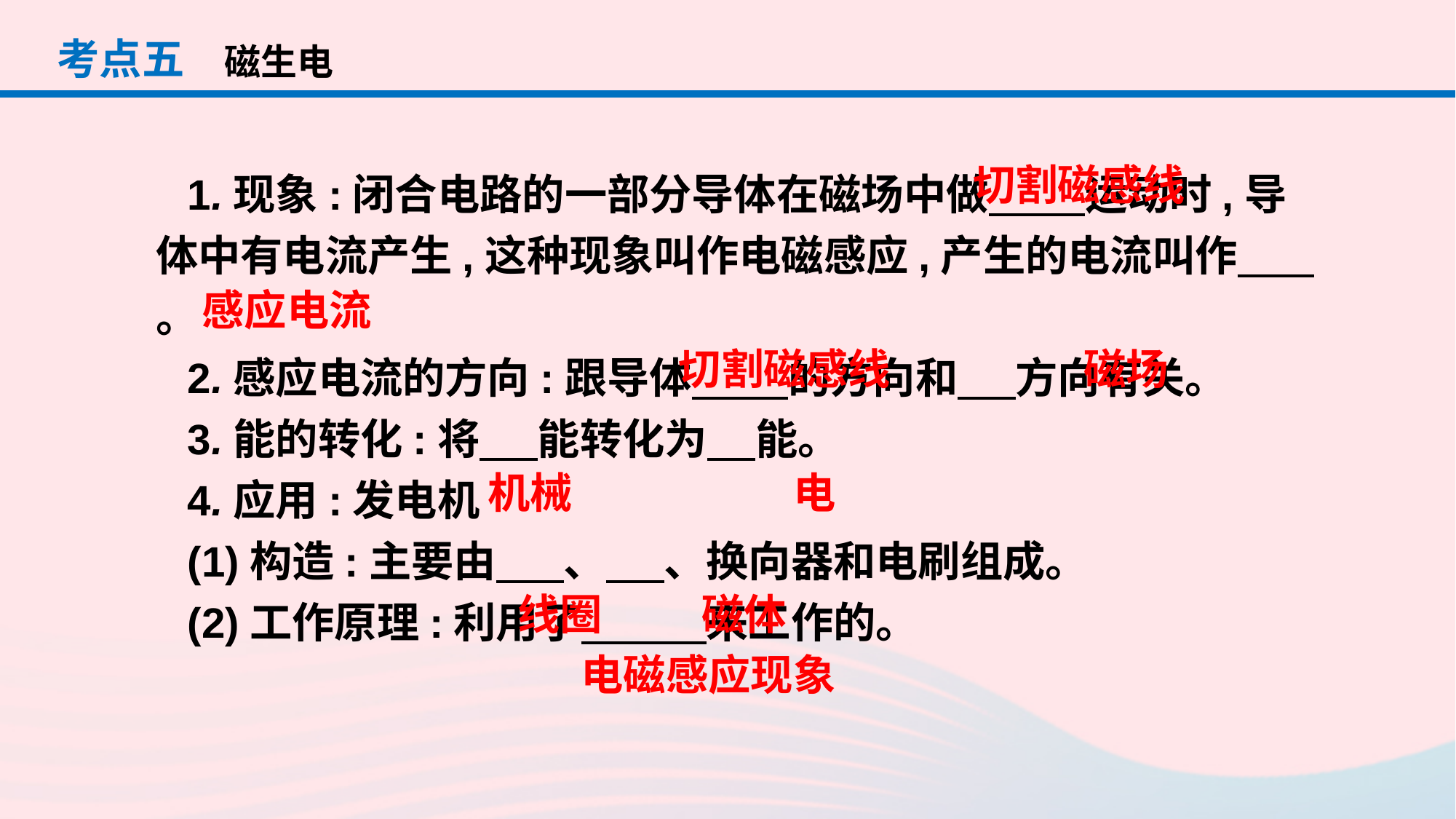

考点五
磁生电
1.现象:闭合电路的一部分导体在磁场中做          运动时,导体中有电流产生,这种现象叫作电磁感应,产生的电流叫作         。
2.感应电流的方向:跟导体          的方向和      方向有关。
3.能的转化:将      能转化为     能。
4.应用:发电机
(1)构造:主要由       、      、换向器和电刷组成。
(2)工作原理:利用了             来工作的。
切割磁感线
感应电流
磁场
切割磁感线
电
机械
线圈
磁体
电磁感应现象